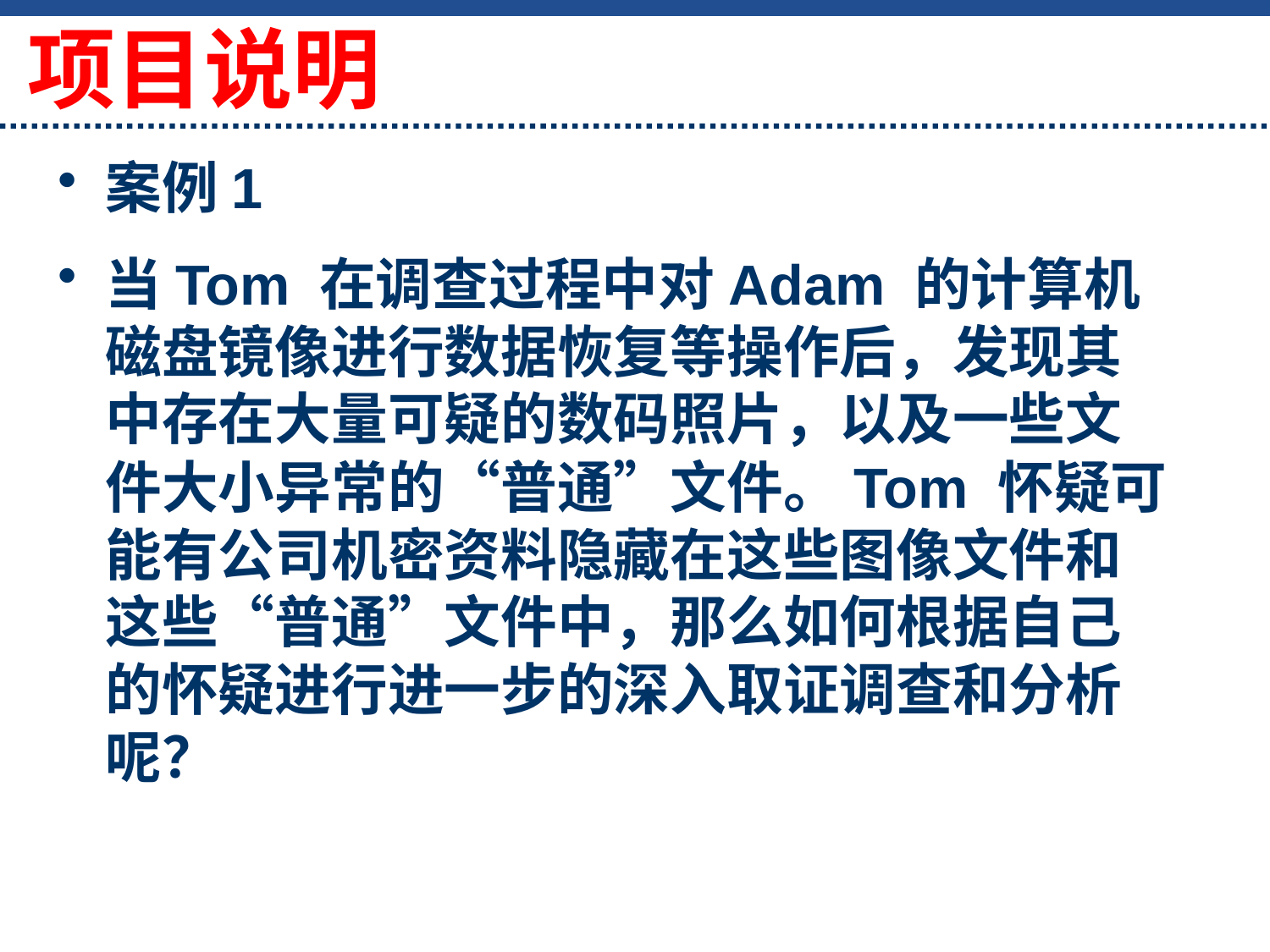

项目说明
案例1
当Tom 在调查过程中对Adam 的计算机磁盘镜像进行数据恢复等操作后，发现其中存在大量可疑的数码照片，以及一些文件大小异常的“普通”文件。Tom 怀疑可能有公司机密资料隐藏在这些图像文件和这些“普通”文件中，那么如何根据自己的怀疑进行进一步的深入取证调查和分析呢？